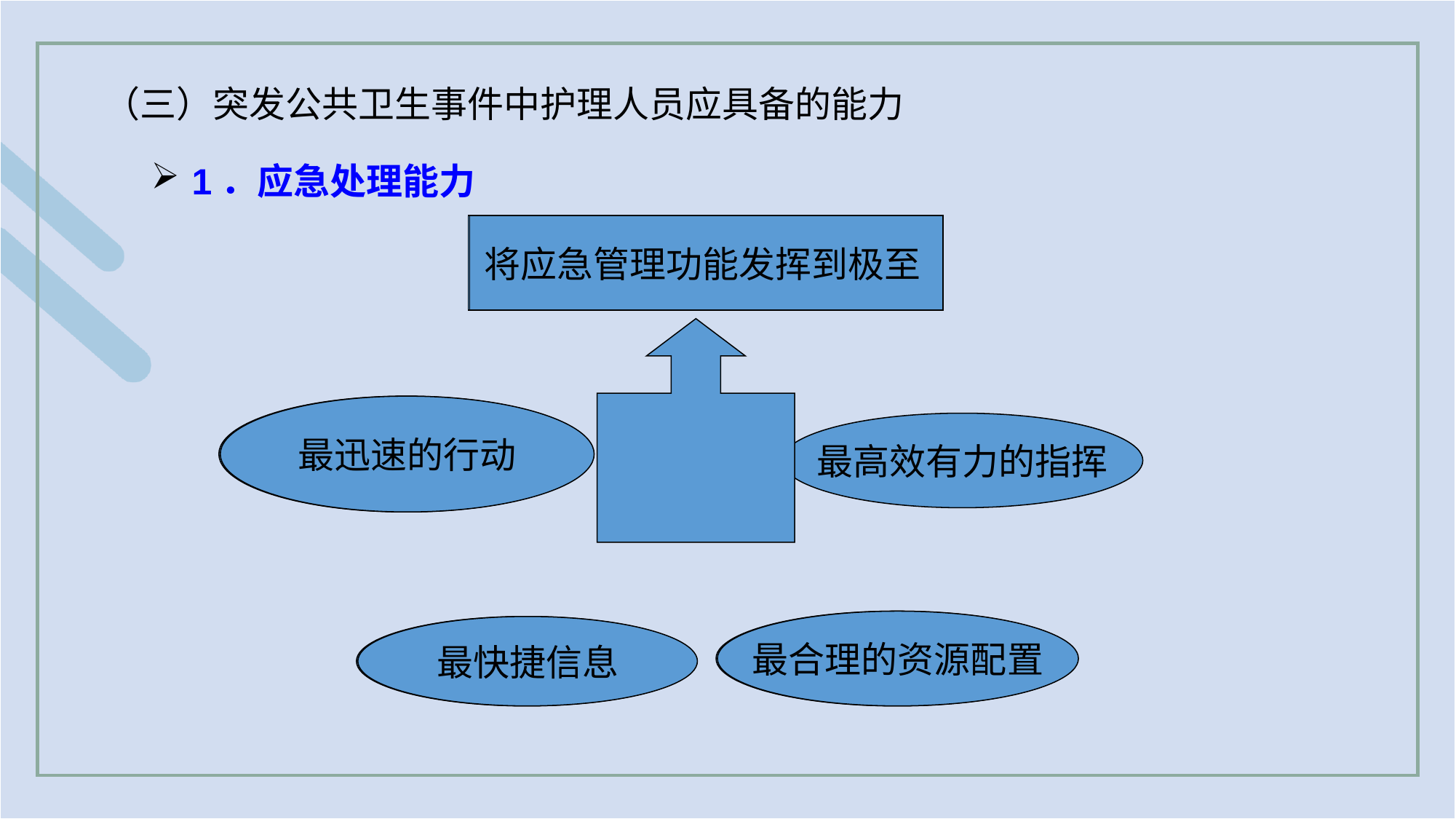

（三）突发公共卫生事件中护理人员应具备的能力
1．应急处理能力

将应急管理功能发挥到极至
将应急管理功能发挥到极至

最迅速的行动
最迅速的行动
最高效有力的指挥
最合理的资源配置
最合理的资源配置
最快捷信息
最快捷信息